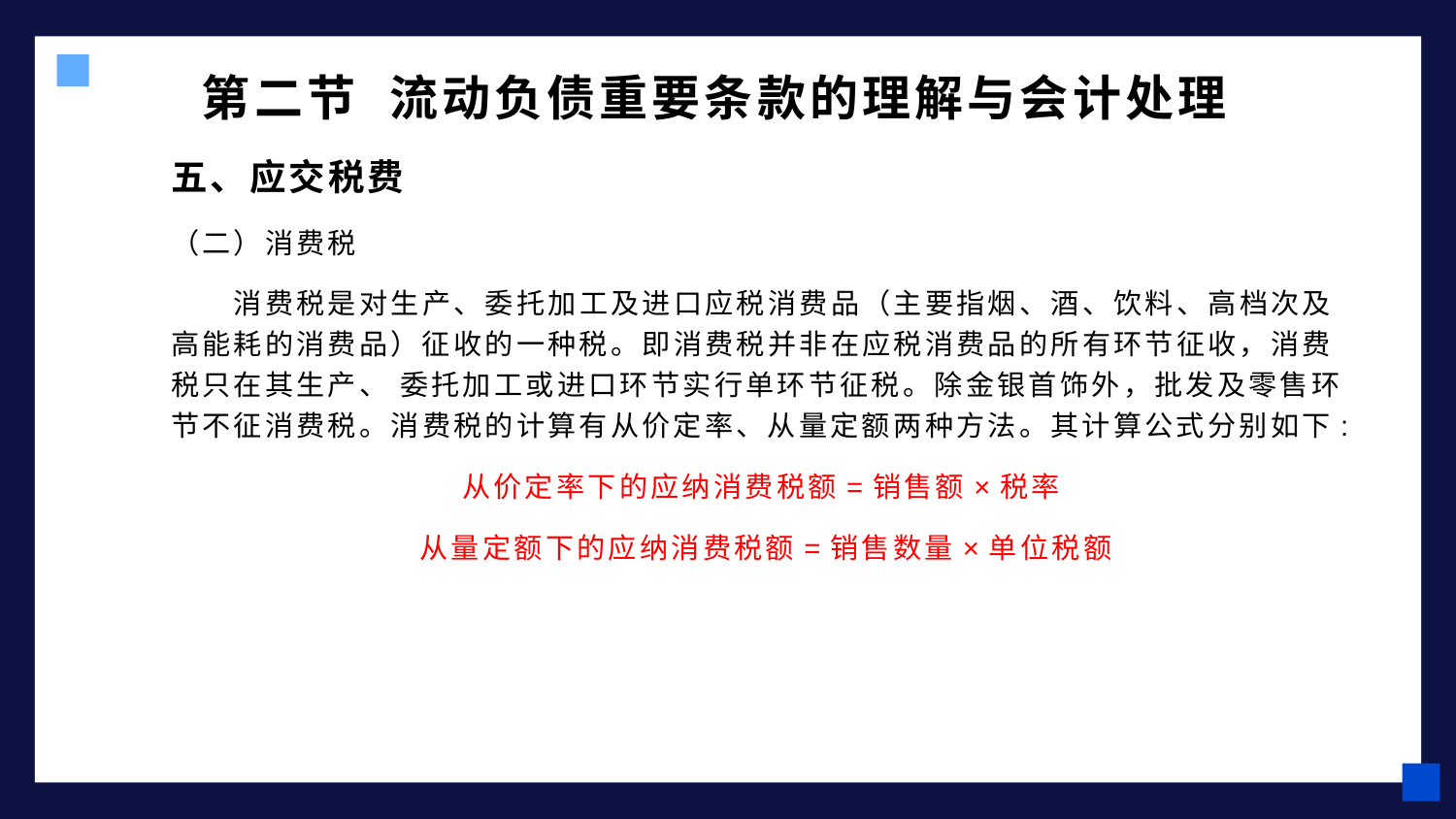

# 第二节  流动负债重要条款的理解与会计处理
五、应交税费
（二）消费税
      消费税是对生产、委托加工及进口应税消费品（主要指烟、酒、饮料、高档次及高能耗的消费品）征收的一种税。即消费税并非在应税消费品的所有环节征收，消费税只在其生产、 委托加工或进口环节实行单环节征税。除金银首饰外，批发及零售环节不征消费税。消费税的计算有从价定率、从量定额两种方法。其计算公式分别如下:
从价定率下的应纳消费税额=销售额×税率
从量定额下的应纳消费税额=销售数量×单位税额